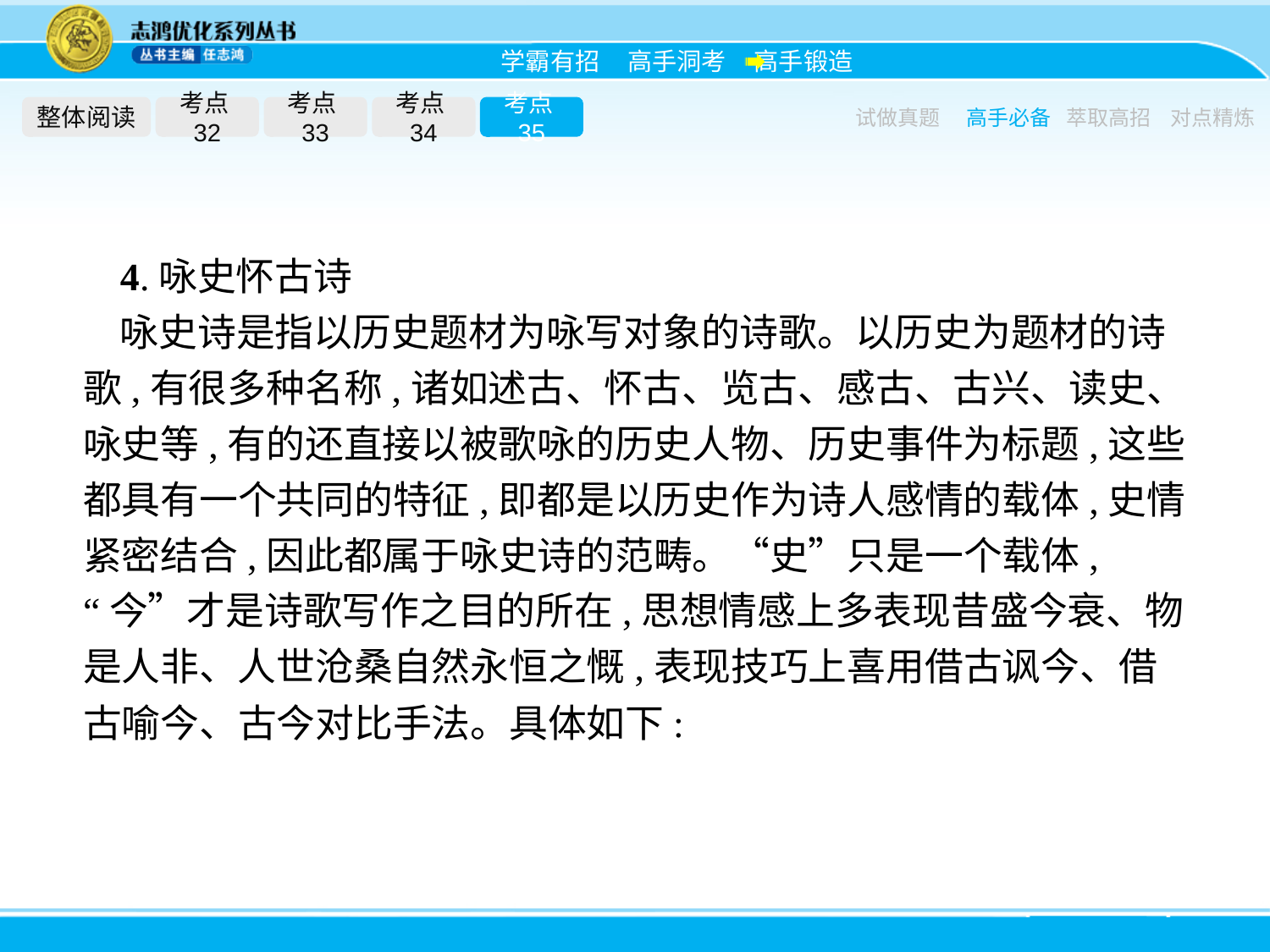

整体阅读
考点32
考点33
考点34
考点35
试做真题
高手必备
萃取高招
对点精炼
4.咏史怀古诗
咏史诗是指以历史题材为咏写对象的诗歌。以历史为题材的诗歌,有很多种名称,诸如述古、怀古、览古、感古、古兴、读史、咏史等,有的还直接以被歌咏的历史人物、历史事件为标题,这些都具有一个共同的特征,即都是以历史作为诗人感情的载体,史情紧密结合,因此都属于咏史诗的范畴。“史”只是一个载体,“今”才是诗歌写作之目的所在,思想情感上多表现昔盛今衰、物是人非、人世沧桑自然永恒之慨,表现技巧上喜用借古讽今、借古喻今、古今对比手法。具体如下: